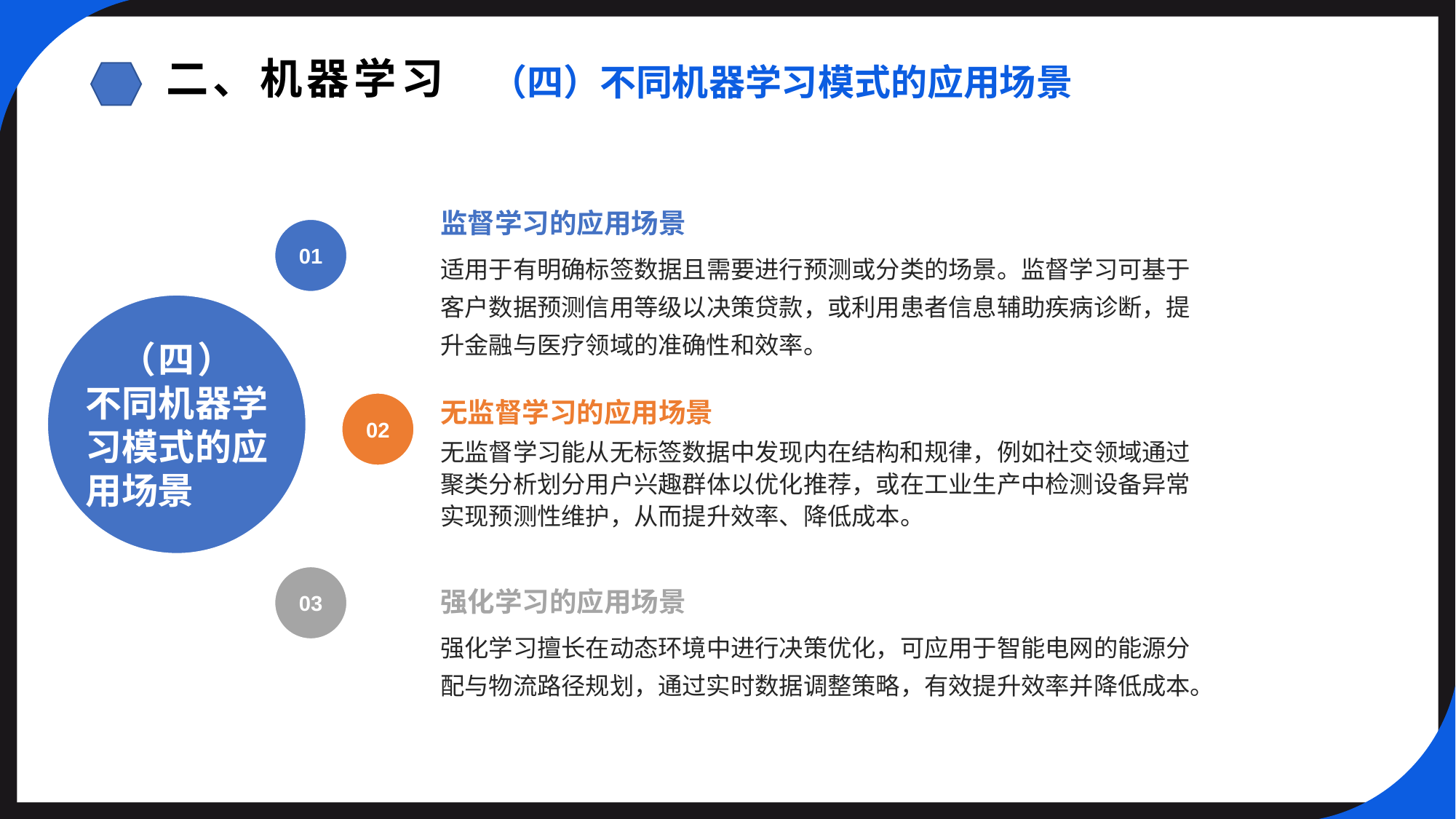

二、机器学习
（四）不同机器学习模式的应用场景
监督学习的应用场景

01
适用于有明确标签数据且需要进行预测或分类的场景。监督学习可基于客户数据预测信用等级以决策贷款，或利用患者信息辅助疾病诊断，提升金融与医疗领域的准确性和效率。
（四）
不同机器学习模式的应用场景
无监督学习的应用场景
02
无监督学习能从无标签数据中发现内在结构和规律，例如社交领域通过聚类分析划分用户兴趣群体以优化推荐，或在工业生产中检测设备异常实现预测性维护，从而提升效率、降低成本。
强化学习的应用场景
03
强化学习擅长在动态环境中进行决策优化，可应用于智能电网的能源分配与物流路径规划，通过实时数据调整策略，有效提升效率并降低成本。